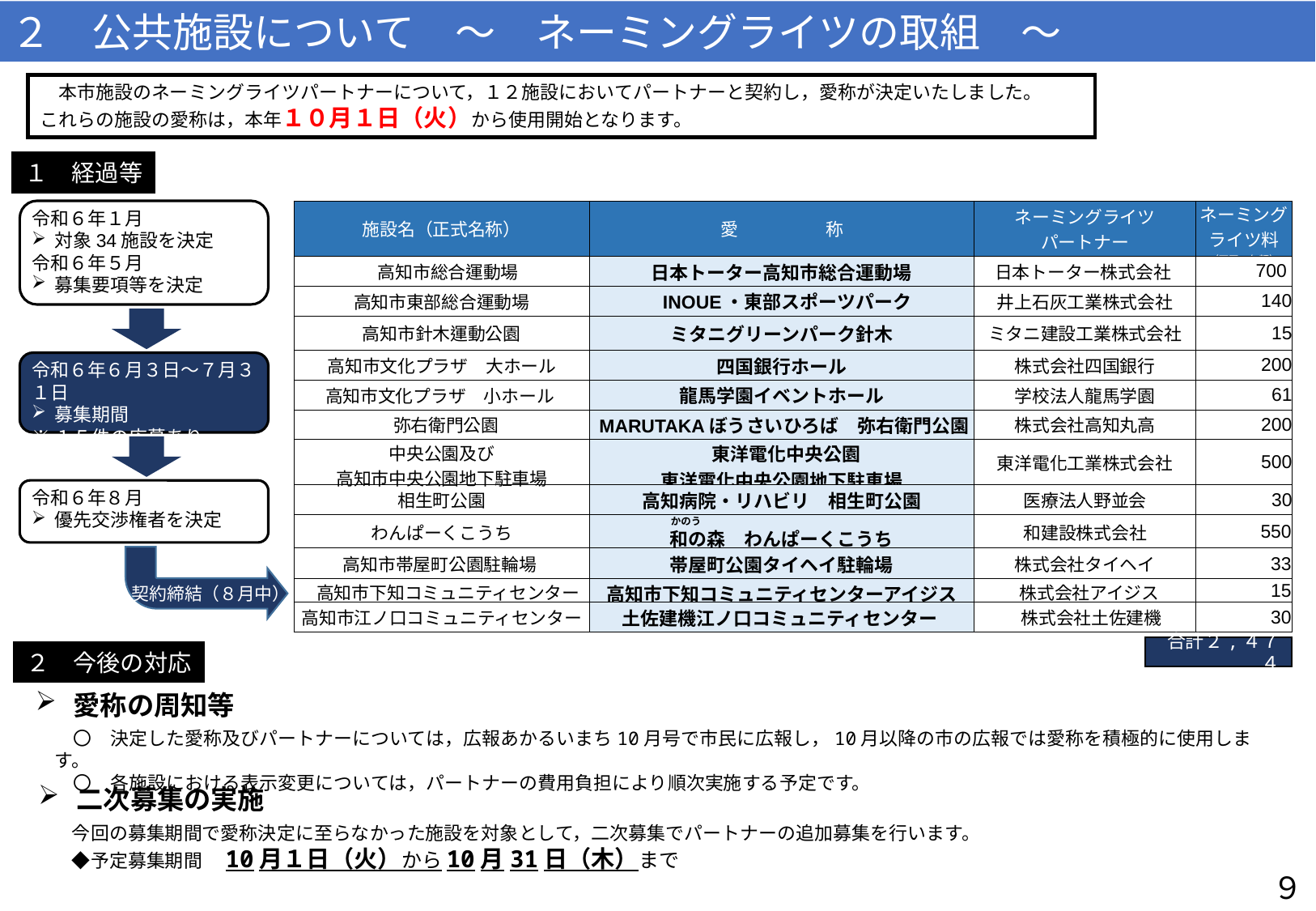

２　公共施設について　～　ネーミングライツの取組　～
　本市施設のネーミングライツパートナーについて，１２施設においてパートナーと契約し，愛称が決定いたしました。
これらの施設の愛称は，本年１０月１日（火）から使用開始となります。
１　経過等

令和６年１月
対象34施設を決定
令和６年５月
募集要項等を決定
| 施設名（正式名称） | 愛　　　　　称 | ネーミングライツ パートナー | ネーミング ライツ料 （万円・年額） |
| --- | --- | --- | --- |
| 高知市総合運動場 | 日本トーター高知市総合運動場 | 日本トーター株式会社 | 700 |
| 高知市東部総合運動場 | INOUE・東部スポーツパーク | 井上石灰工業株式会社 | 140 |
| 高知市針木運動公園 | ミタニグリーンパーク針木 | ミタニ建設工業株式会社 | 15 |
| 高知市文化プラザ　大ホール | 四国銀行ホール | 株式会社四国銀行 | 200 |
| 高知市文化プラザ　小ホール | 龍馬学園イベントホール | 学校法人龍馬学園 | 61 |
| 弥右衛門公園 | MARUTAKAぼうさいひろば　弥右衛門公園 | 株式会社高知丸高 | 200 |
| 中央公園及び 高知市中央公園地下駐車場 | 東洋電化中央公園 東洋電化中央公園地下駐車場 | 東洋電化工業株式会社 | 500 |
| 相生町公園 | 高知病院・リハビリ　相生町公園 | 医療法人野並会 | 30 |
| わんぱーくこうち | 和の森　わんぱーくこうち | 和建設株式会社 | 550 |
| 高知市帯屋町公園駐輪場 | 帯屋町公園タイヘイ駐輪場 | 株式会社タイヘイ | 33 |
| 高知市下知コミュニティセンター | 高知市下知コミュニティセンターアイジス | 株式会社アイジス | 15 |
| 高知市江ノ口コミュニティセンター | 土佐建機江ノ口コミュニティセンター | 株式会社土佐建機 | 30 |

令和６年６月３日～７月３１日
募集期間
※１５件の応募あり

令和６年８月
優先交渉権者を決定
かのう

契約締結（８月中）
合計２,４７４
２　今後の対応
愛称の周知等
　〇　決定した愛称及びパートナーについては，広報あかるいまち10月号で市民に広報し，10月以降の市の広報では愛称を積極的に使用します。
　〇　各施設における表示変更については，パートナーの費用負担により順次実施する予定です。
二次募集の実施
　今回の募集期間で愛称決定に至らなかった施設を対象として，二次募集でパートナーの追加募集を行います。
　◆予定募集期間　10月１日（火）から10月31日（木）まで
９